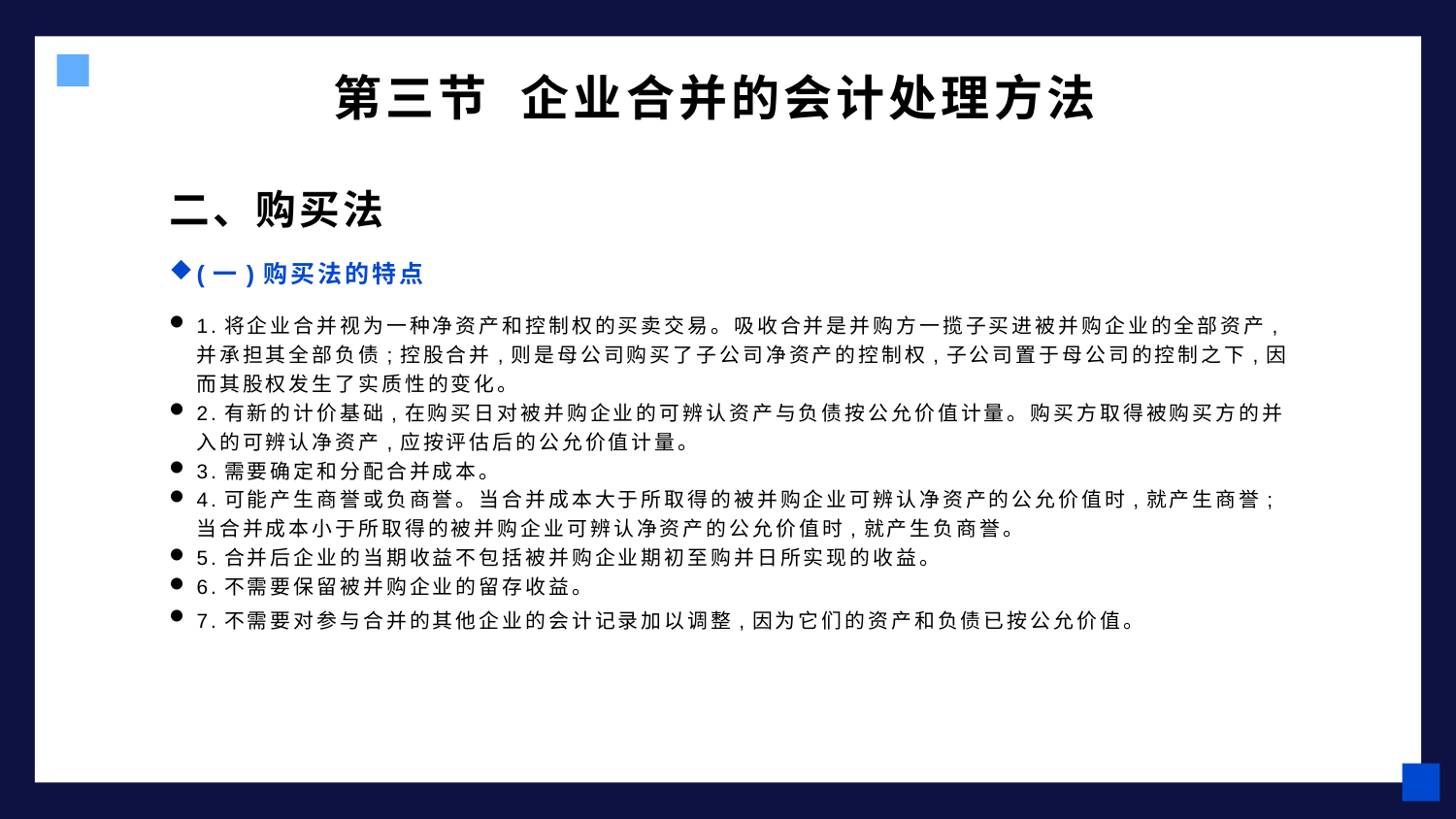

# 第三节  企业合并的会计处理方法
二、购买法
(一)购买法的特点
1.将企业合并视为一种净资产和控制权的买卖交易。吸收合并是并购方一揽子买进被并购企业的全部资产,并承担其全部负债;控股合并,则是母公司购买了子公司净资产的控制权,子公司置于母公司的控制之下,因而其股权发生了实质性的变化。
2.有新的计价基础,在购买日对被并购企业的可辨认资产与负债按公允价值计量。购买方取得被购买方的并入的可辨认净资产,应按评估后的公允价值计量。
3.需要确定和分配合并成本。
4.可能产生商誉或负商誉。当合并成本大于所取得的被并购企业可辨认净资产的公允价值时,就产生商誉;当合并成本小于所取得的被并购企业可辨认净资产的公允价值时,就产生负商誉。
5.合并后企业的当期收益不包括被并购企业期初至购并日所实现的收益。
6.不需要保留被并购企业的留存收益。
7.不需要对参与合并的其他企业的会计记录加以调整,因为它们的资产和负债已按公允价值。